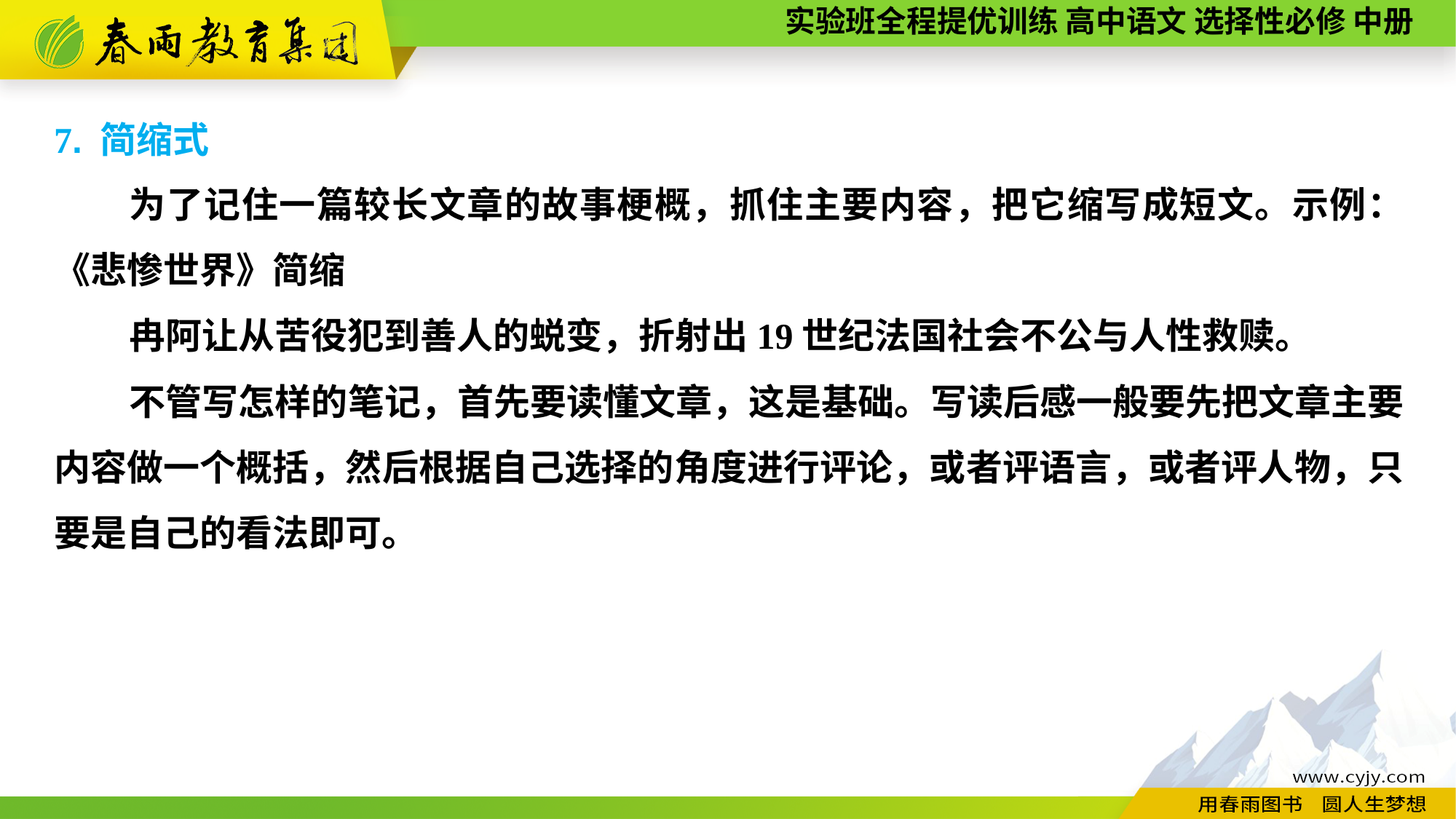

7. 简缩式
为了记住一篇较长文章的故事梗概，抓住主要内容，把它缩写成短文。示例：《悲惨世界》简缩
冉阿让从苦役犯到善人的蜕变，折射出19世纪法国社会不公与人性救赎。
不管写怎样的笔记，首先要读懂文章，这是基础。写读后感一般要先把文章主要内容做一个概括，然后根据自己选择的角度进行评论，或者评语言，或者评人物，只要是自己的看法即可。